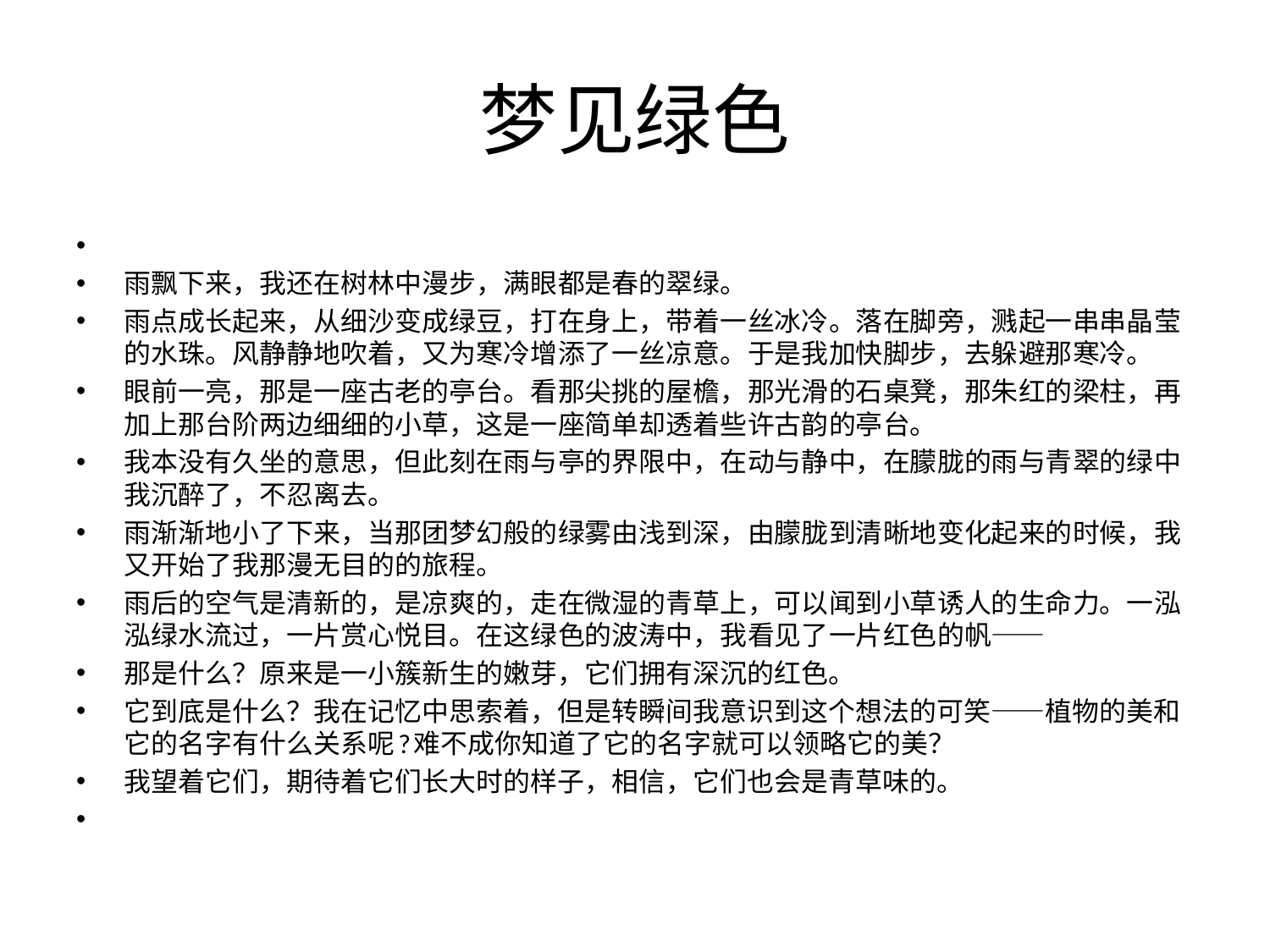

# 梦见绿色

雨飘下来，我还在树林中漫步，满眼都是春的翠绿。
雨点成长起来，从细沙变成绿豆，打在身上，带着一丝冰冷。落在脚旁，溅起一串串晶莹的水珠。风静静地吹着，又为寒冷增添了一丝凉意。于是我加快脚步，去躲避那寒冷。
眼前一亮，那是一座古老的亭台。看那尖挑的屋檐，那光滑的石桌凳，那朱红的梁柱，再加上那台阶两边细细的小草，这是一座简单却透着些许古韵的亭台。
我本没有久坐的意思，但此刻在雨与亭的界限中，在动与静中，在朦胧的雨与青翠的绿中我沉醉了，不忍离去。
雨渐渐地小了下来，当那团梦幻般的绿雾由浅到深，由朦胧到清晰地变化起来的时候，我又开始了我那漫无目的的旅程。
雨后的空气是清新的，是凉爽的，走在微湿的青草上，可以闻到小草诱人的生命力。一泓泓绿水流过，一片赏心悦目。在这绿色的波涛中，我看见了一片红色的帆——
那是什么？原来是一小簇新生的嫩芽，它们拥有深沉的红色。
它到底是什么？我在记忆中思索着，但是转瞬间我意识到这个想法的可笑——植物的美和它的名字有什么关系呢?难不成你知道了它的名字就可以领略它的美？
我望着它们，期待着它们长大时的样子，相信，它们也会是青草味的。